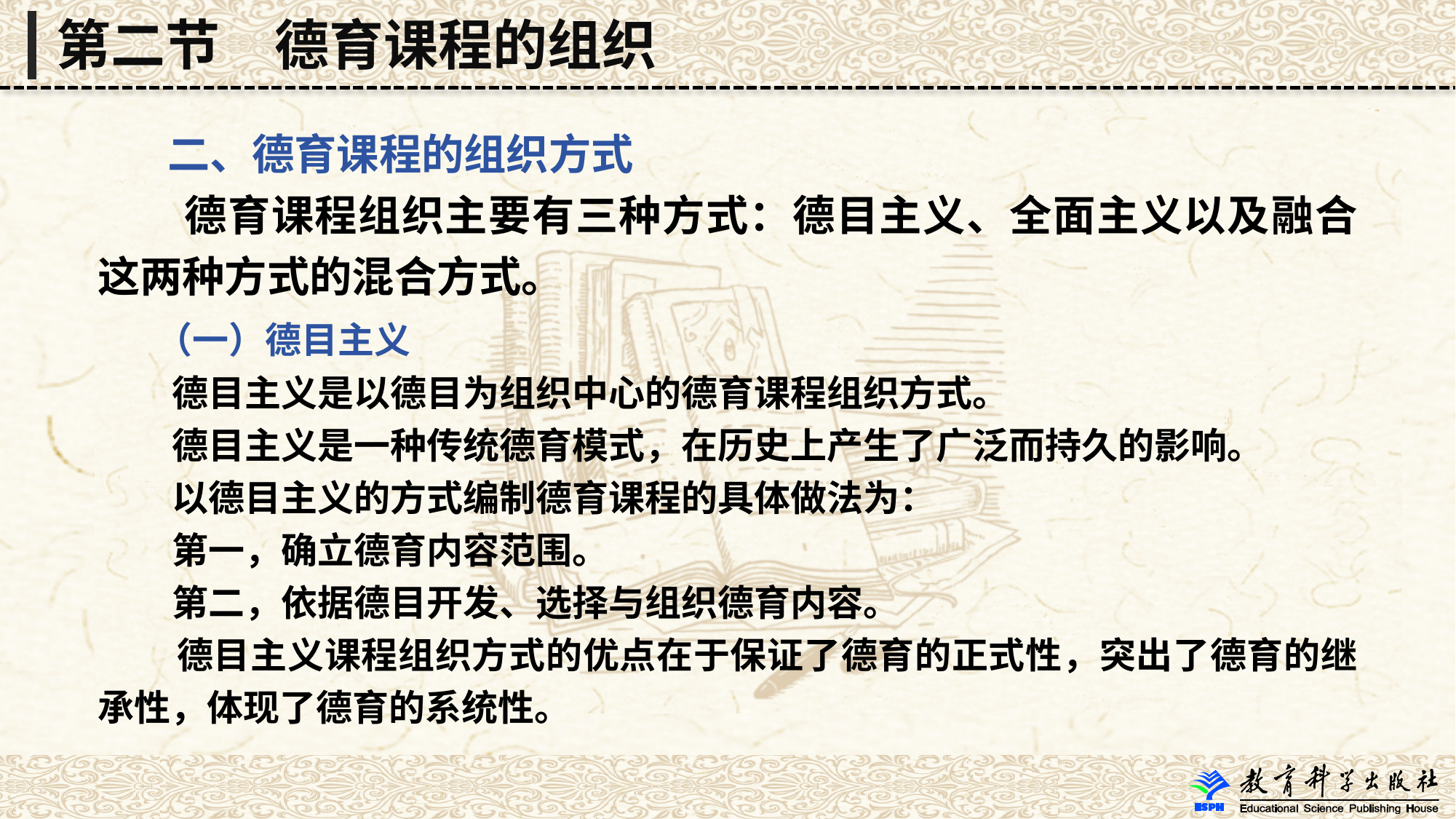

第二节　德育课程的组织
         二、德育课程的组织方式
       德育课程组织主要有三种方式：德目主义、全面主义以及融合这两种方式的混合方式。
     （一）德目主义
        德目主义是以德目为组织中心的德育课程组织方式。
        德目主义是一种传统德育模式，在历史上产生了广泛而持久的影响。
        以德目主义的方式编制德育课程的具体做法为：
        第一，确立德育内容范围。
        第二，依据德目开发、选择与组织德育内容。
        德目主义课程组织方式的优点在于保证了德育的正式性，突出了德育的继承性，体现了德育的系统性。